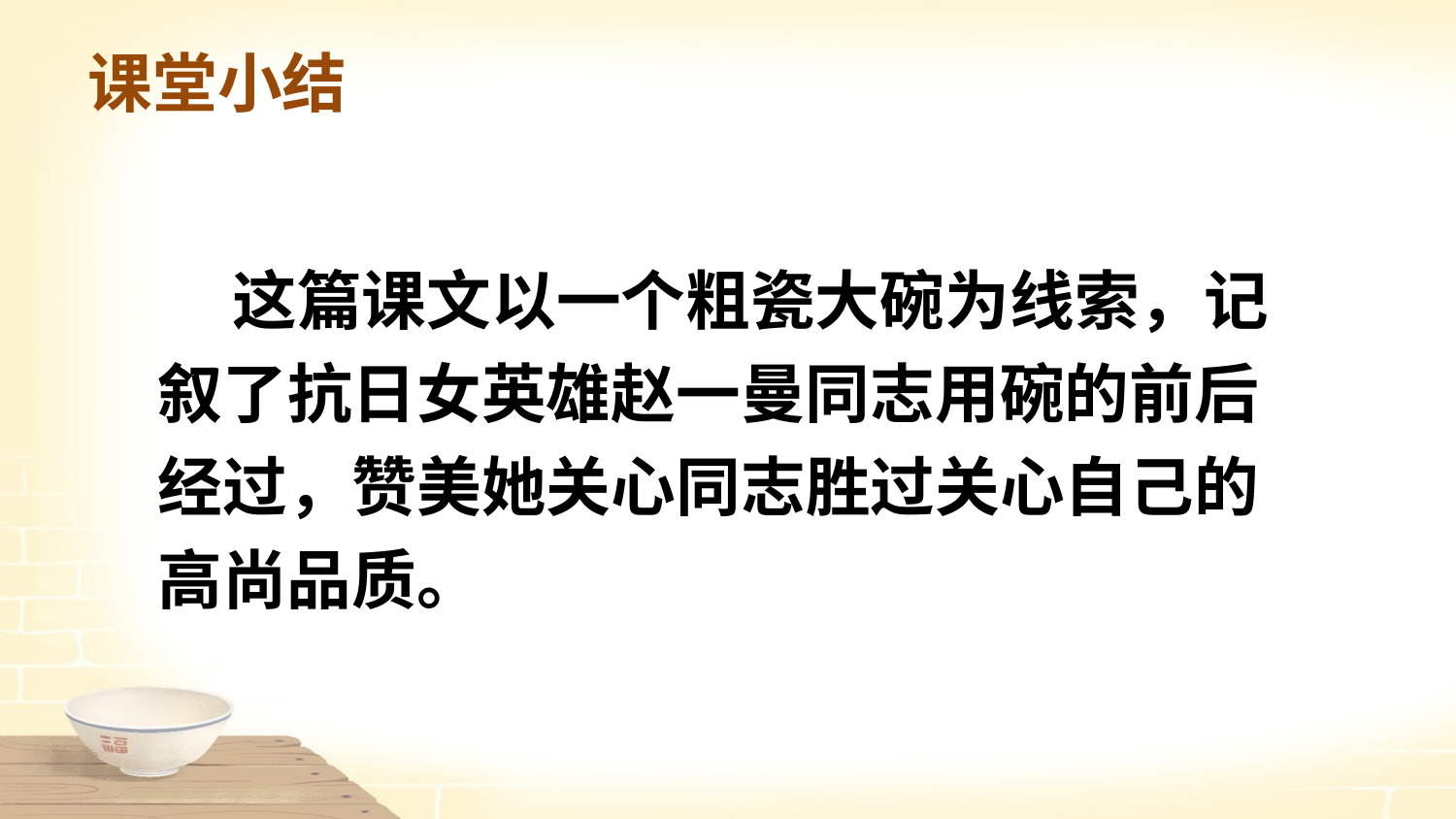

课堂小结
    这篇课文以一个粗瓷大碗为线索，记叙了抗日女英雄赵一曼同志用碗的前后经过，赞美她关心同志胜过关心自己的高尚品质。